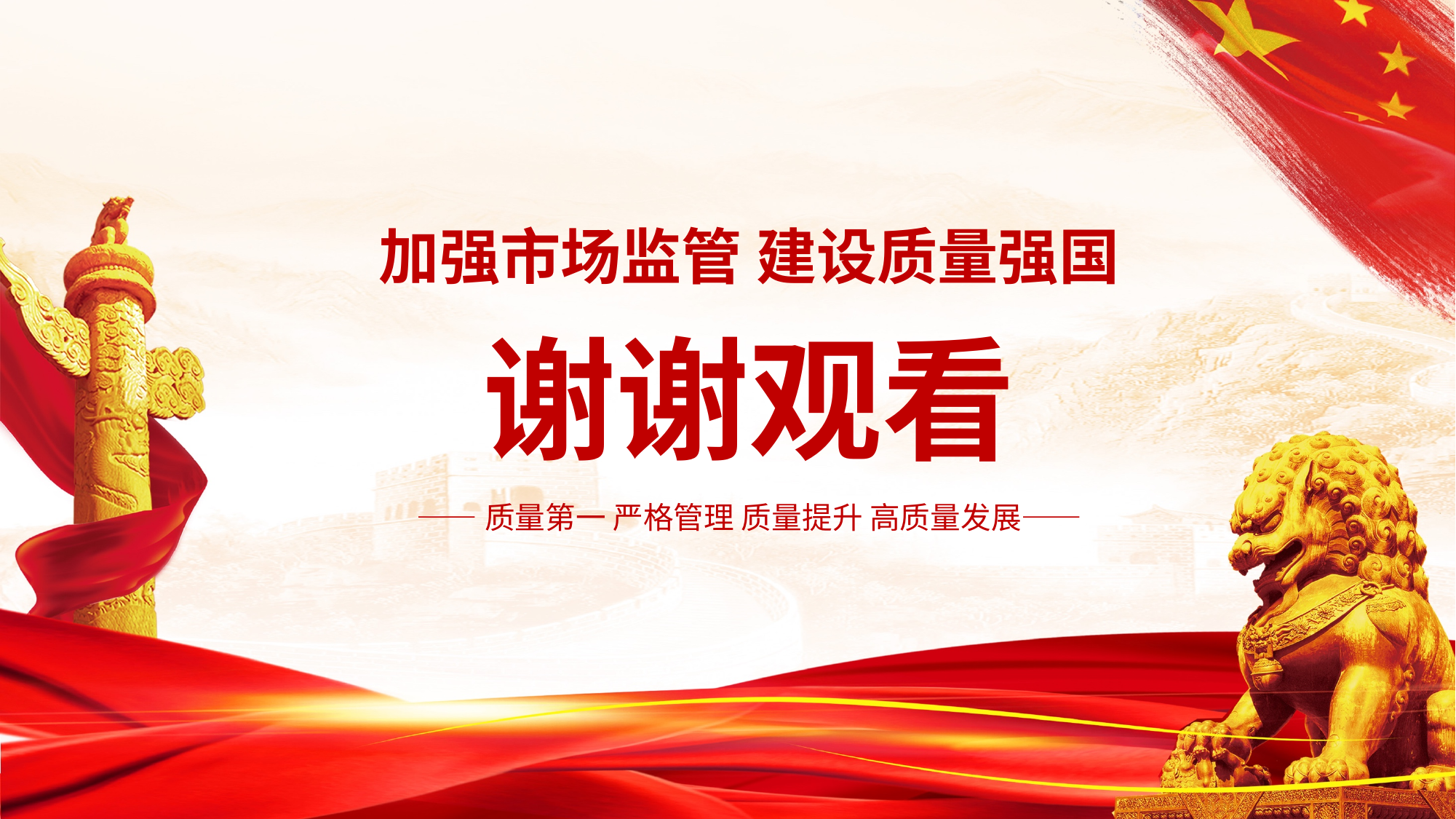

加强市场监管 建设质量强国
谢谢观看
——质量第一 严格管理 质量提升 高质量发展——